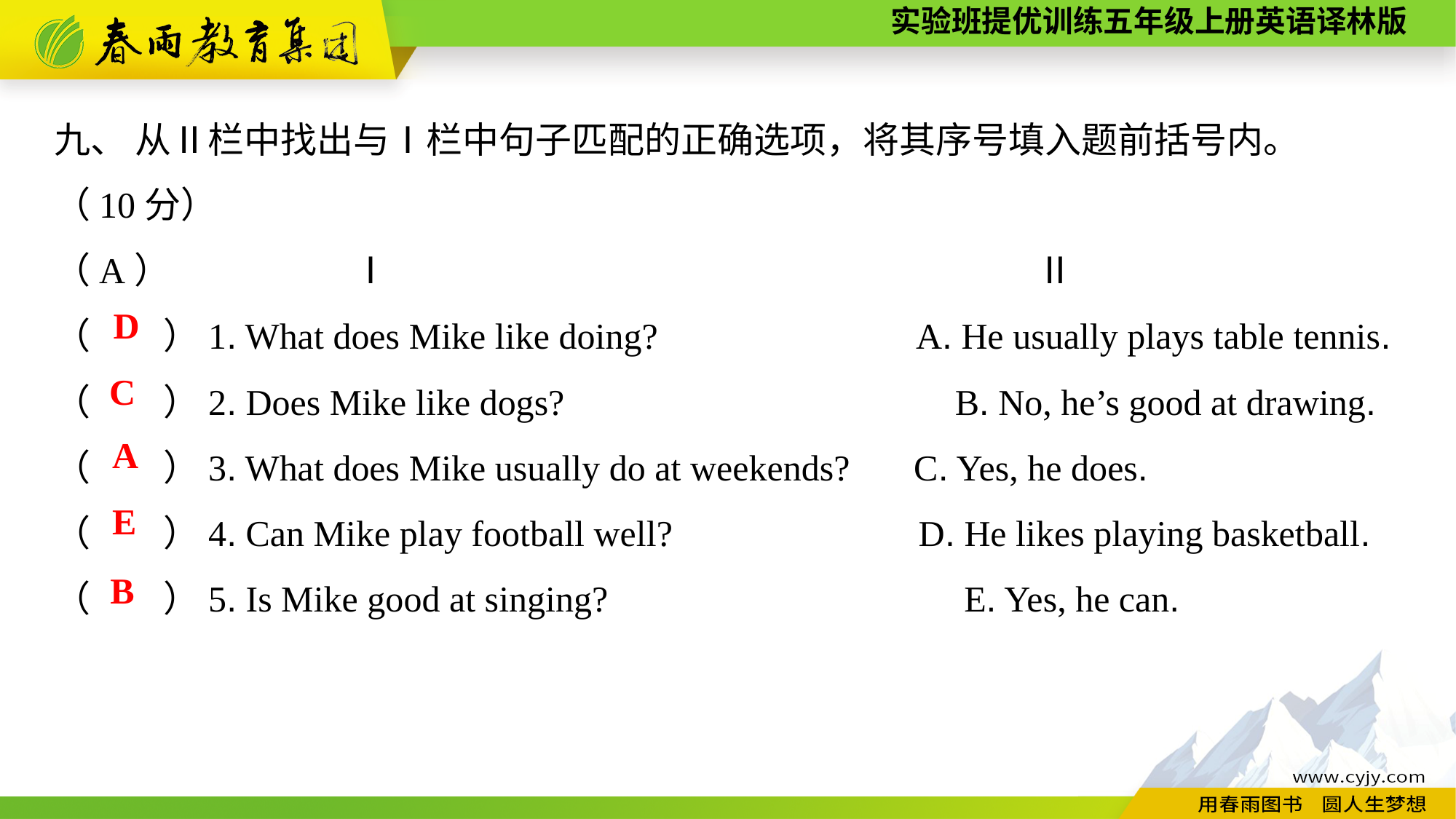

九、 从Ⅱ栏中找出与Ⅰ栏中句子匹配的正确选项，将其序号填入题前括号内。
（10分）
（A）　　　　　Ⅰ　　　　　　　　　　　　　　　　        Ⅱ
（　　）1. What does Mike like doing?　　　                A. He usually plays table tennis.
（　　）2. Does Mike like dogs?		                           B. No, he’s good at drawing.
（　　）3. What does Mike usually do at weekends?       C. Yes, he does.
（　　）4. Can Mike play football well?                           D. He likes playing basketball.
（　　）5. Is Mike good at singing?	                            E. Yes, he can.
D
C
A
E
B